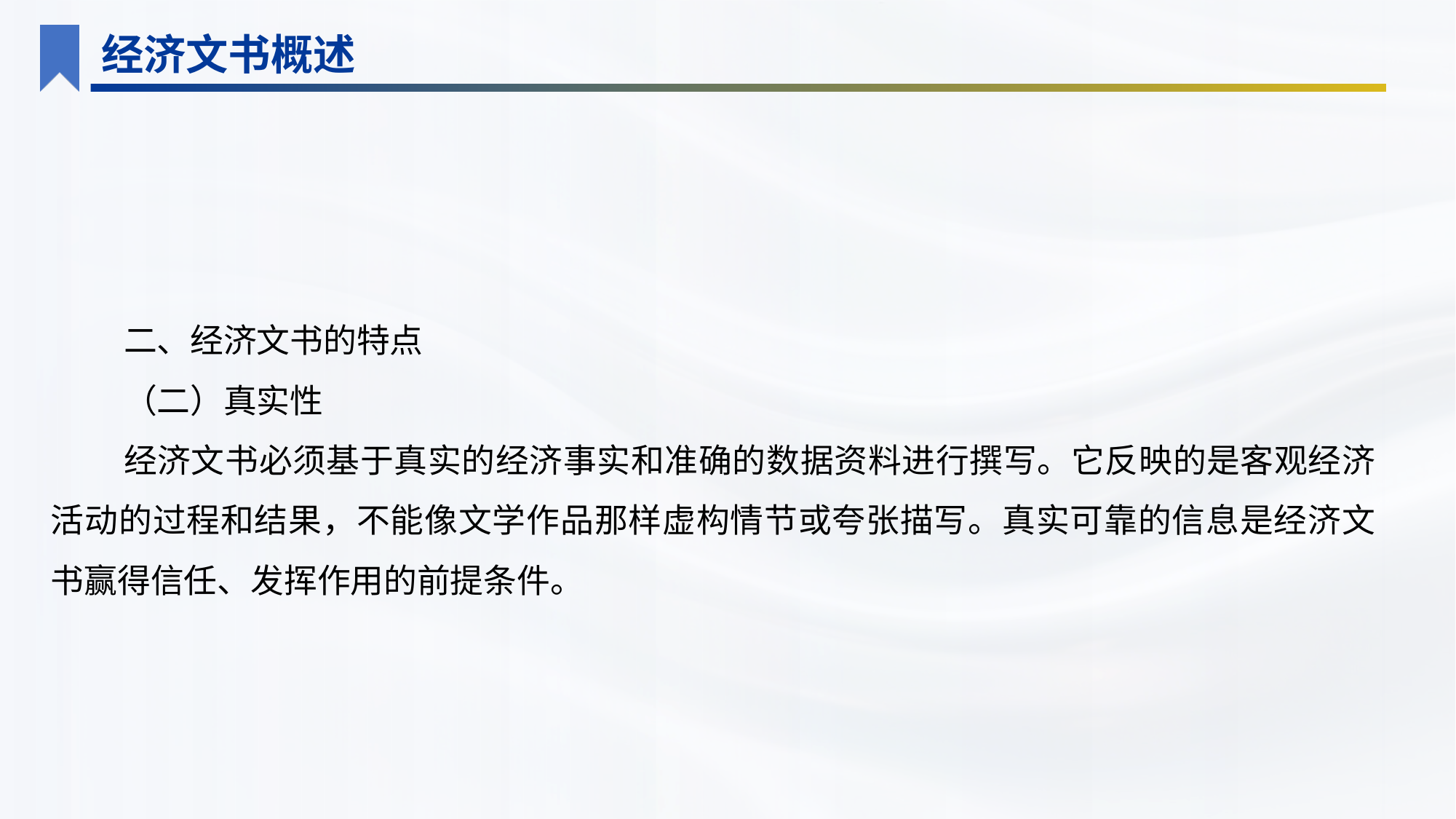

经济文书概述
二、经济文书的特点
（二）真实性
经济文书必须基于真实的经济事实和准确的数据资料进行撰写。它反映的是客观经济活动的过程和结果，不能像文学作品那样虚构情节或夸张描写。真实可靠的信息是经济文书赢得信任、发挥作用的前提条件。